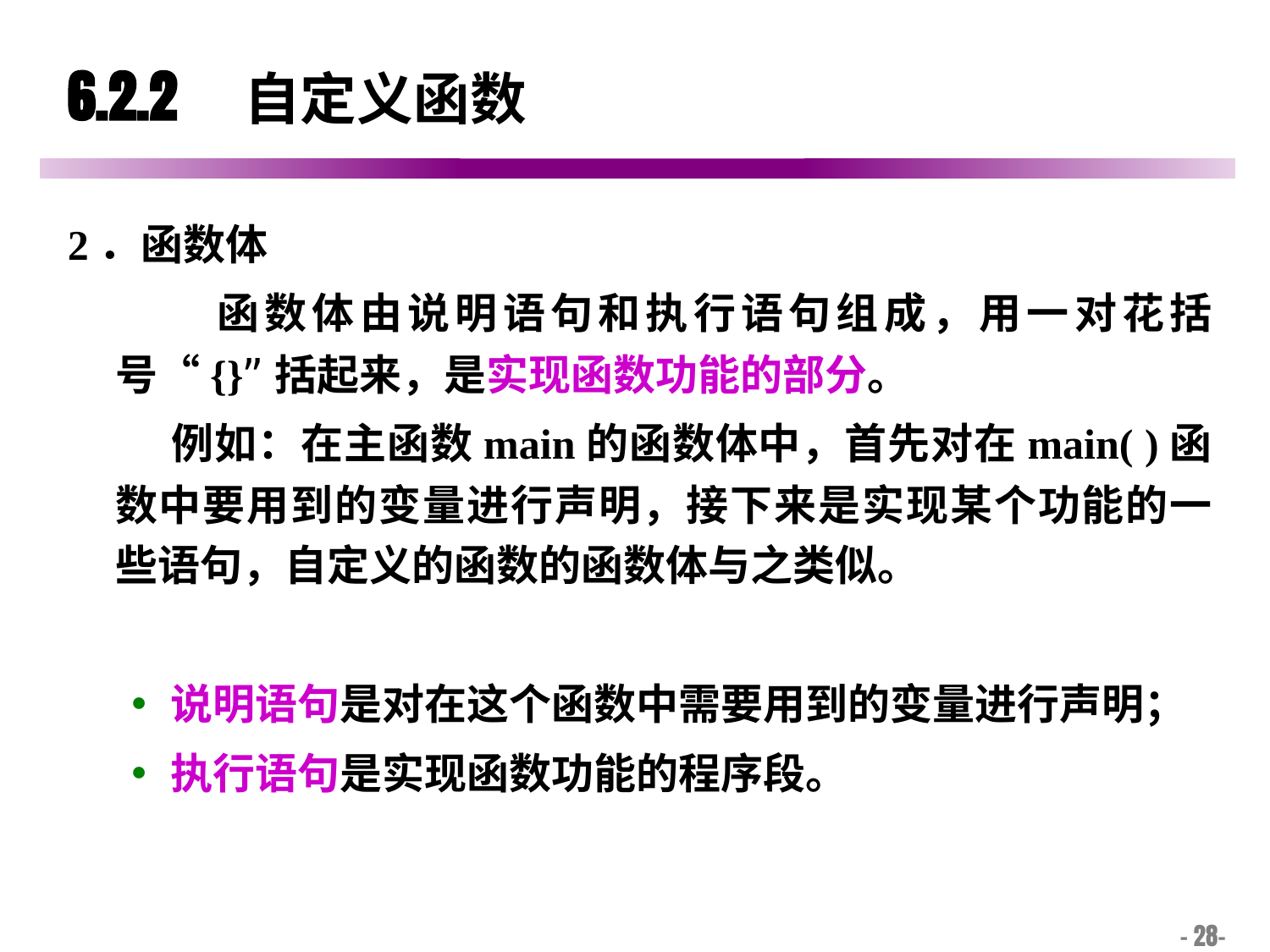

# 6.2.2    自定义函数
2．函数体
         函数体由说明语句和执行语句组成，用一对花括号“{}”括起来，是实现函数功能的部分。
         例如：在主函数main的函数体中，首先对在main( )函数中要用到的变量进行声明，接下来是实现某个功能的一些语句，自定义的函数的函数体与之类似。

说明语句是对在这个函数中需要用到的变量进行声明；
执行语句是实现函数功能的程序段。
 - 28-